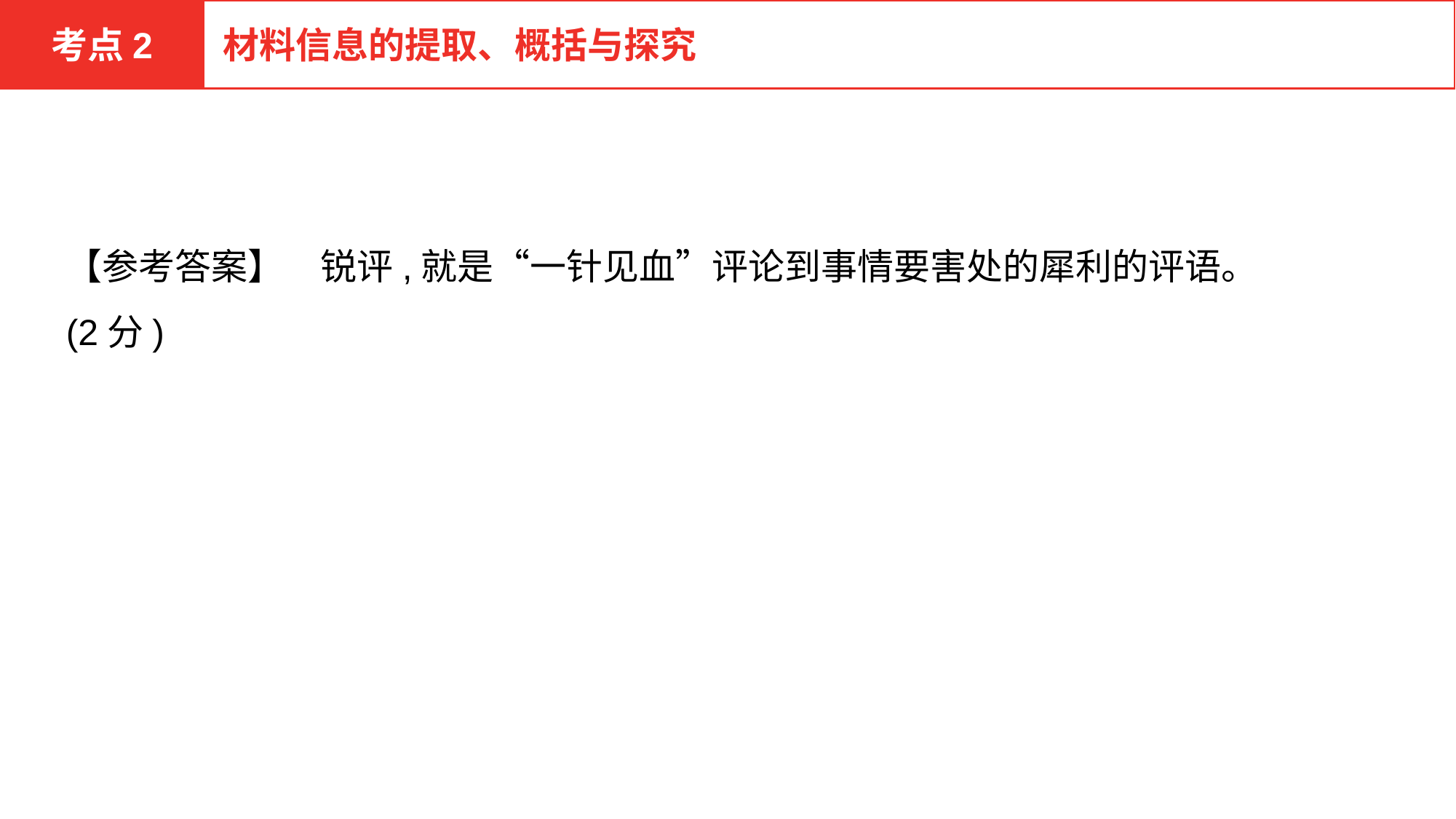

考点2
材料信息的提取、概括与探究
【参考答案】　锐评,就是“一针见血”评论到事情要害处的犀利的评语。(2分)